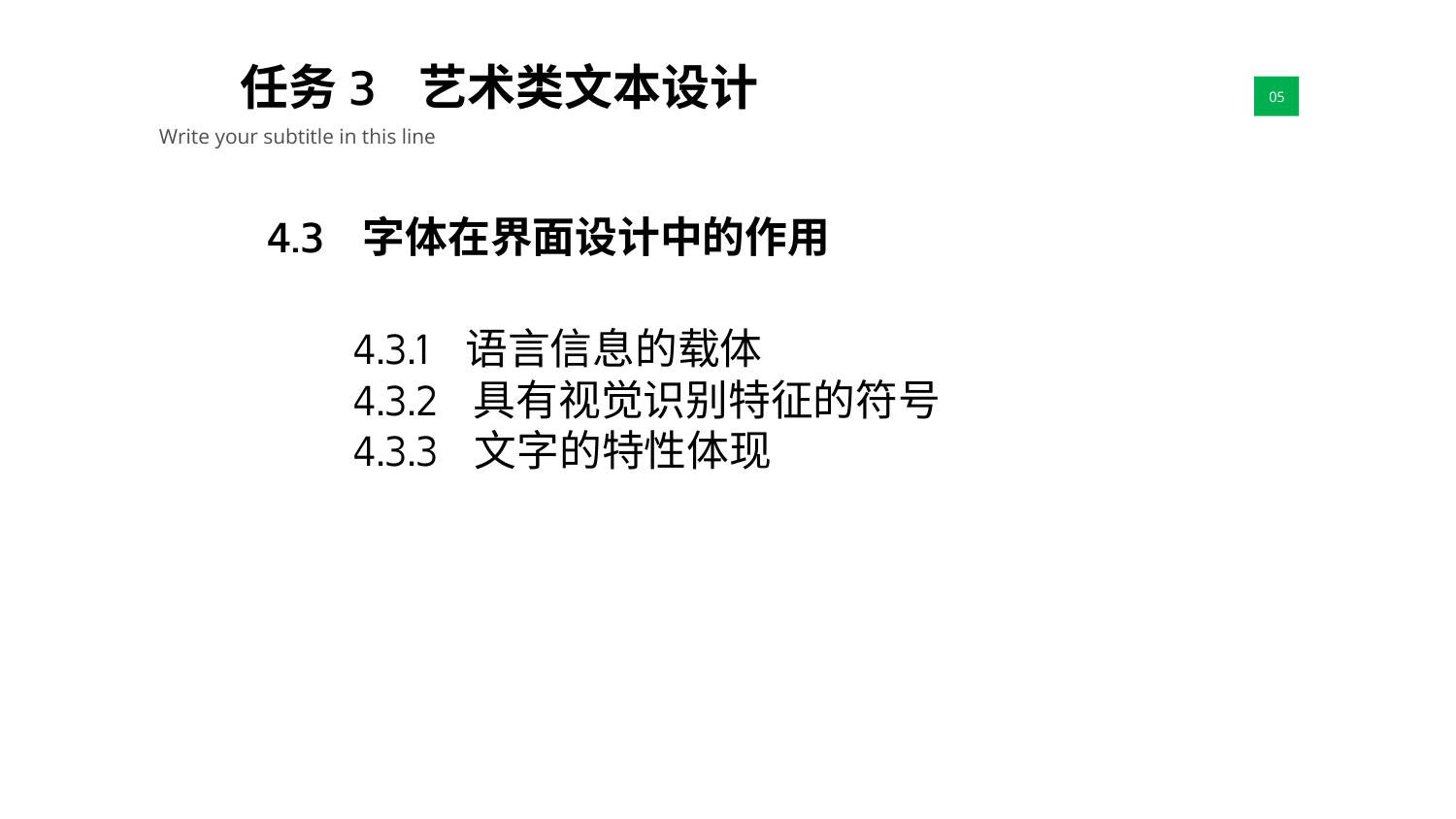

任务3  艺术类文本设计

01
05
Write your subtitle in this line
4.3  字体在界面设计中的作用
4.3.1  语言信息的载体
4.3.2  具有视觉识别特征的符号
4.3.3  文字的特性体现

Lorem Ipsum is simply dummy text of the printing and typesetting industry. Lorem Ipsum has been the industry's standard dummy text ever since the 1500s,

when an unknown printer took a galley of type and scrambled it to make a type specimen book. It has survived not only five centuries, but also the leap into electronic typesetting, remaining essentially unchanged. It was popularised in the 1960s with the release of Letraset sheets containing Lorem Ipsum passages, and more recently with desktop